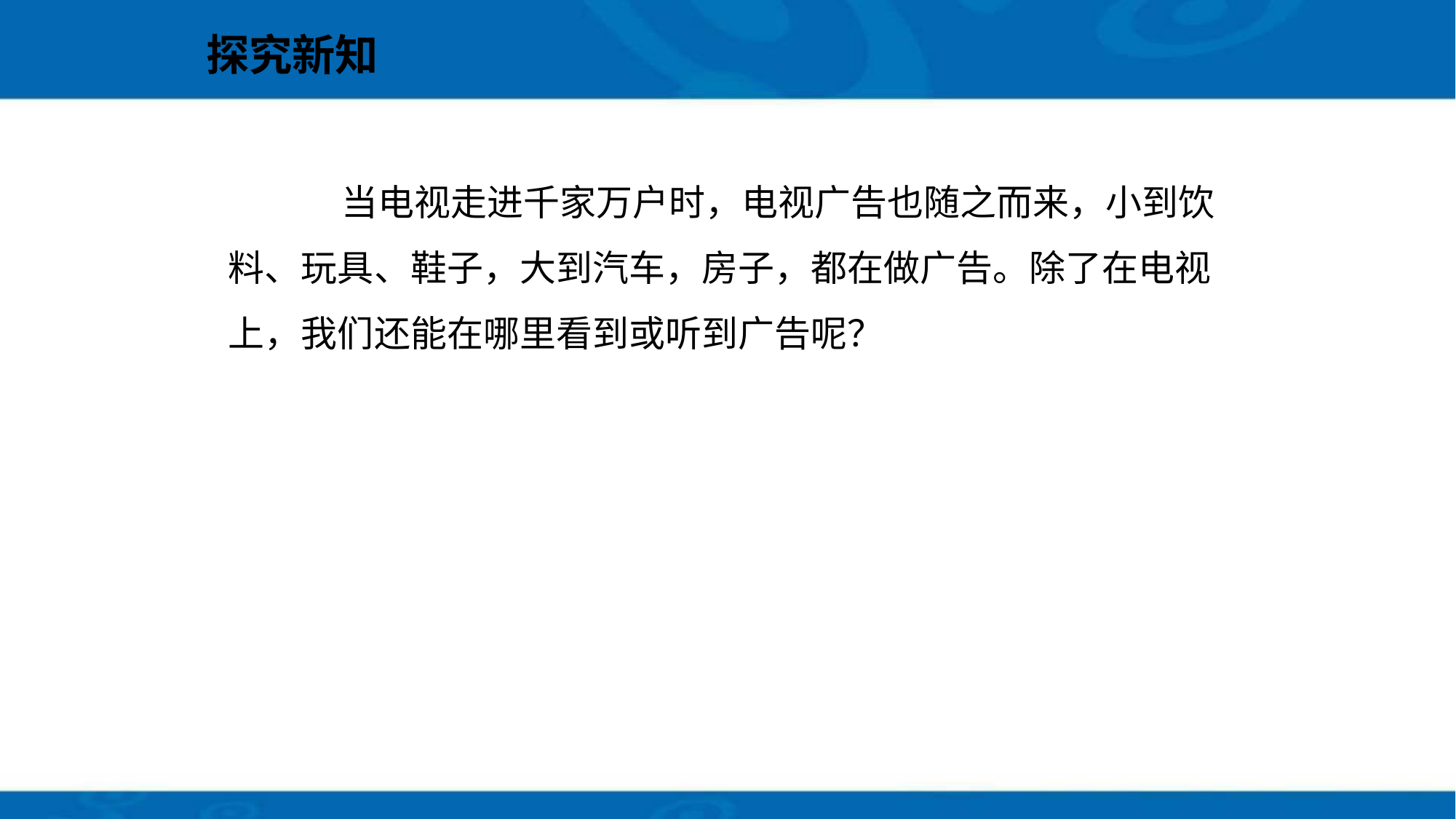

# 探究新知
 当电视走进千家万户时，电视广告也随之而来，小到饮料、玩具、鞋子，大到汽车，房子，都在做广告。除了在电视上，我们还能在哪里看到或听到广告呢？